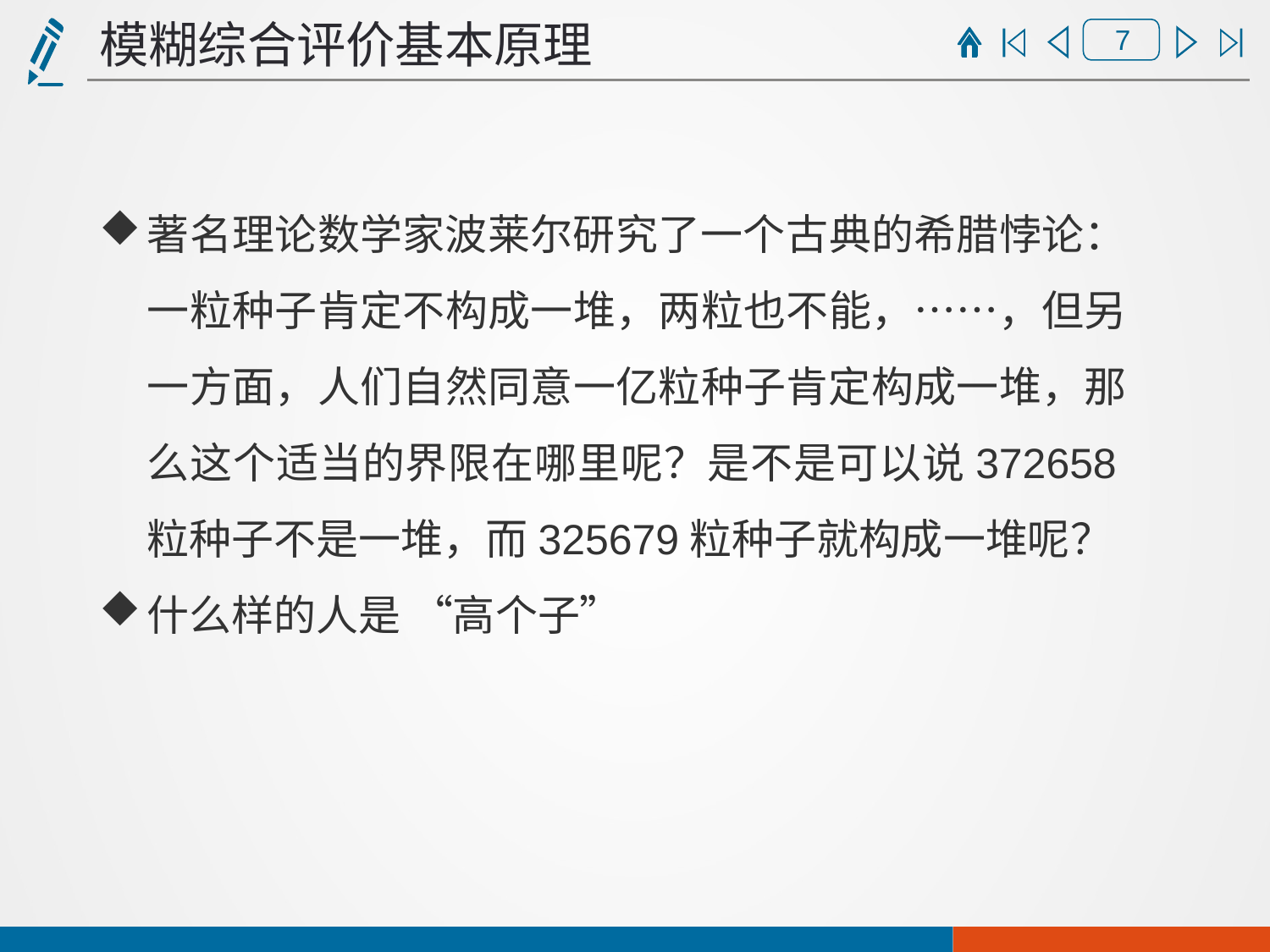

模糊综合评价基本原理

著名理论数学家波莱尔研究了一个古典的希腊悖论：一粒种子肯定不构成一堆，两粒也不能，……，但另一方面，人们自然同意一亿粒种子肯定构成一堆，那么这个适当的界限在哪里呢？是不是可以说372658粒种子不是一堆，而325679粒种子就构成一堆呢？
什么样的人是 “高个子”